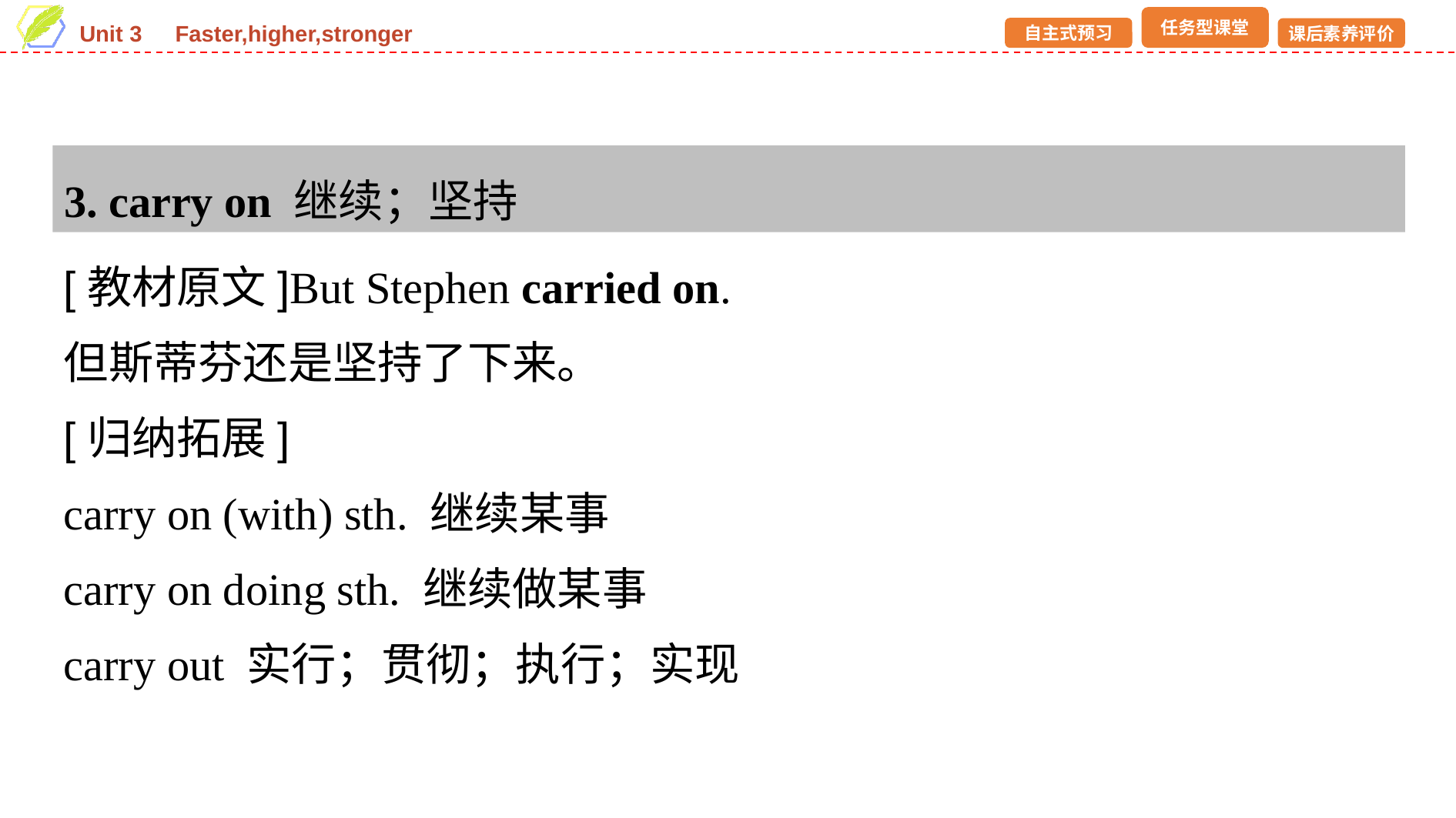

3. carry on 继续；坚持
[教材原文]But Stephen carried on.
但斯蒂芬还是坚持了下来。
[归纳拓展]
carry on (with) sth. 继续某事
carry on doing sth. 继续做某事
carry out 实行；贯彻；执行；实现